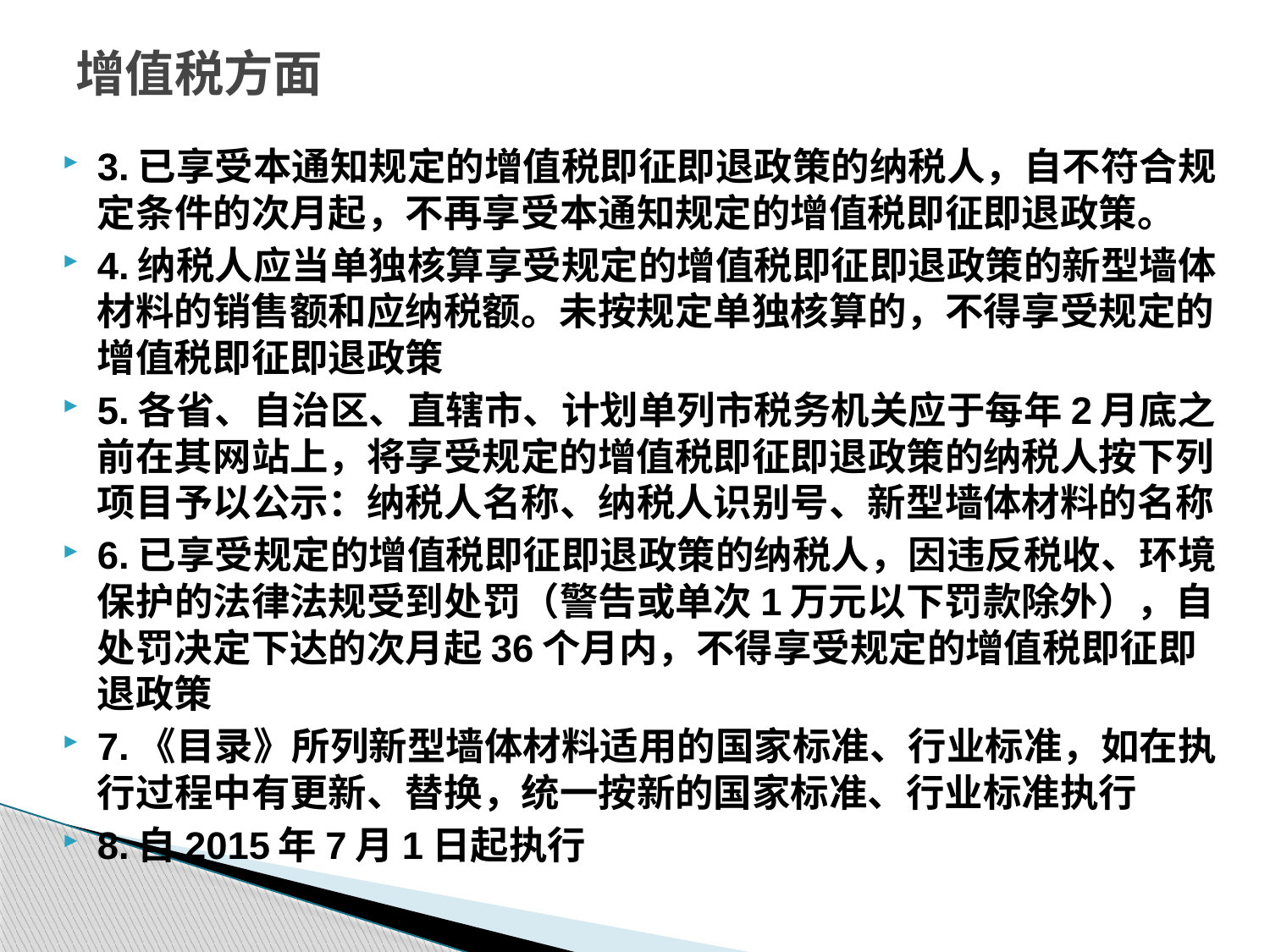

# 增值税方面
3.已享受本通知规定的增值税即征即退政策的纳税人，自不符合规定条件的次月起，不再享受本通知规定的增值税即征即退政策。
4.纳税人应当单独核算享受规定的增值税即征即退政策的新型墙体材料的销售额和应纳税额。未按规定单独核算的，不得享受规定的增值税即征即退政策
5.各省、自治区、直辖市、计划单列市税务机关应于每年2月底之前在其网站上，将享受规定的增值税即征即退政策的纳税人按下列项目予以公示：纳税人名称、纳税人识别号、新型墙体材料的名称
6.已享受规定的增值税即征即退政策的纳税人，因违反税收、环境保护的法律法规受到处罚（警告或单次1万元以下罚款除外），自处罚决定下达的次月起36个月内，不得享受规定的增值税即征即退政策
7.《目录》所列新型墙体材料适用的国家标准、行业标准，如在执行过程中有更新、替换，统一按新的国家标准、行业标准执行
8.自2015年7月1日起执行